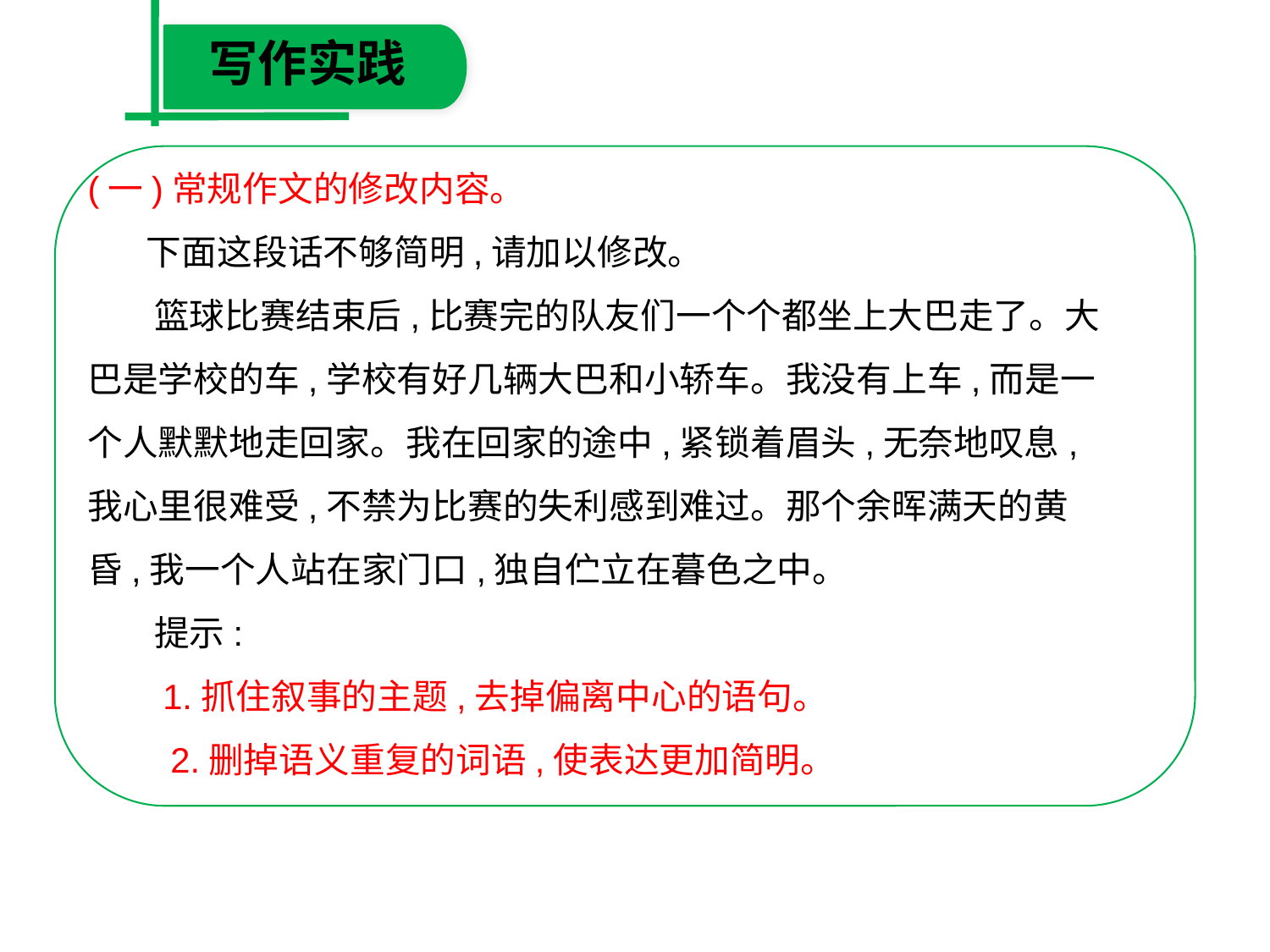

写作实践
(一)常规作文的修改内容。
　   下面这段话不够简明,请加以修改。
　    篮球比赛结束后,比赛完的队友们一个个都坐上大巴走了。大巴是学校的车,学校有好几辆大巴和小轿车。我没有上车,而是一个人默默地走回家。我在回家的途中,紧锁着眉头,无奈地叹息,我心里很难受,不禁为比赛的失利感到难过。那个余晖满天的黄昏,我一个人站在家门口,独自伫立在暮色之中。
　    提示:
　    1.抓住叙事的主题,去掉偏离中心的语句。
　     2.删掉语义重复的词语,使表达更加简明。